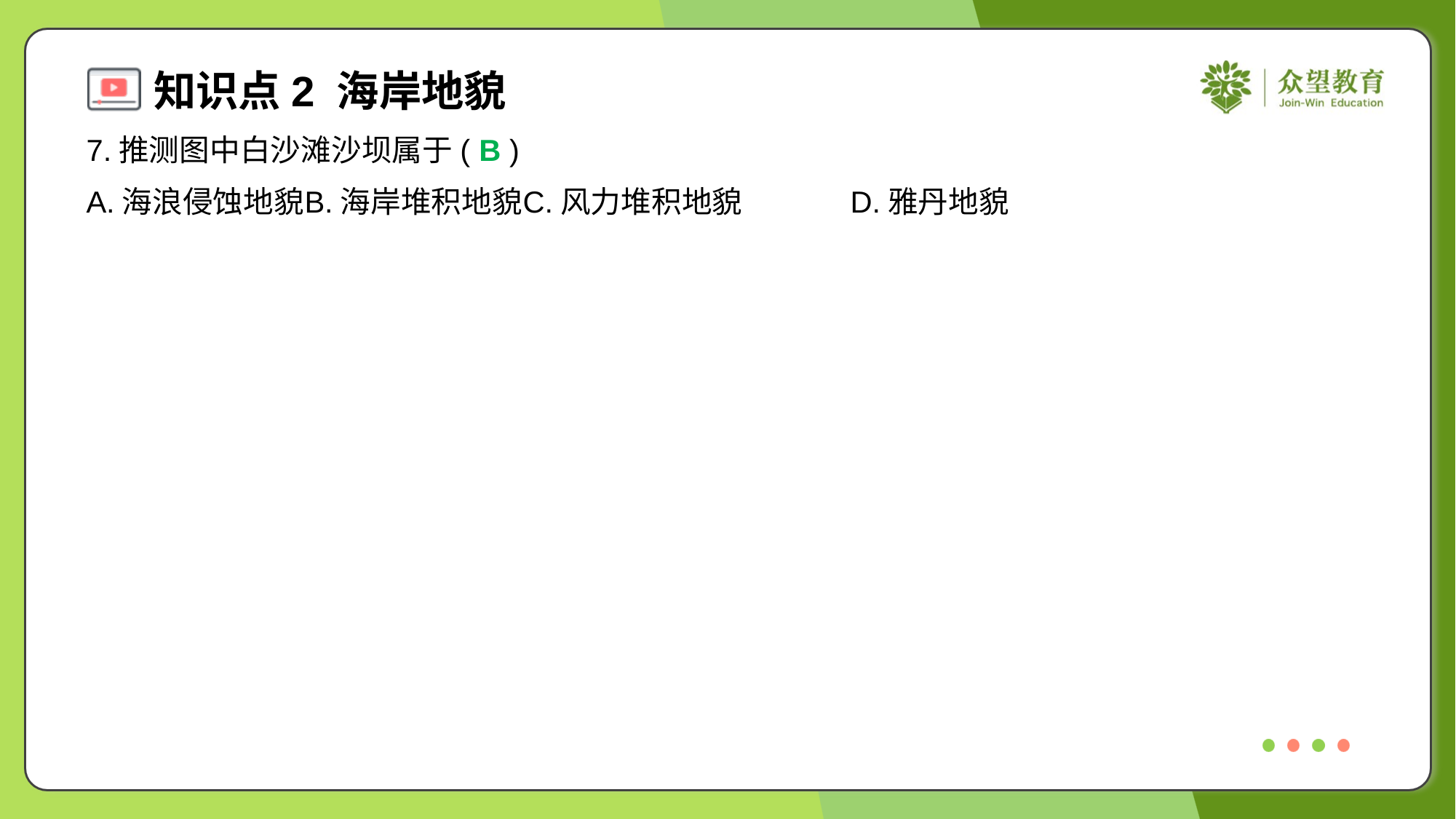

7.推测图中白沙滩沙坝属于(     )
B
A.海浪侵蚀地貌	B.海岸堆积地貌	C.风力堆积地貌	D.雅丹地貌